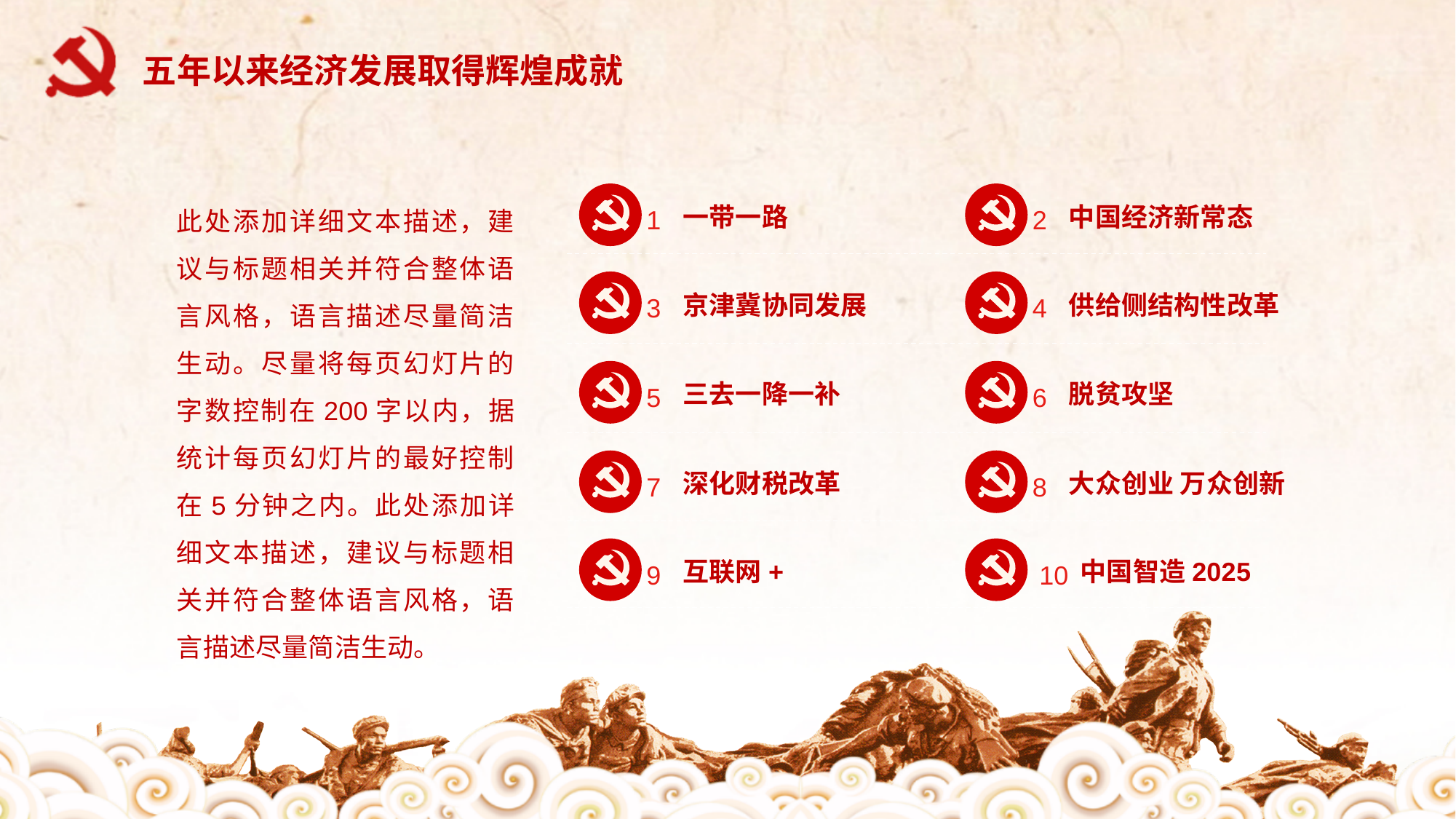

五年以来经济发展取得辉煌成就

一带一路
1
此处添加详细文本描述，建议与标题相关并符合整体语言风格，语言描述尽量简洁生动。尽量将每页幻灯片的字数控制在200字以内，据统计每页幻灯片的最好控制在5分钟之内。此处添加详细文本描述，建议与标题相关并符合整体语言风格，语言描述尽量简洁生动。

中国经济新常态
2

京津冀协同发展
3

供给侧结构性改革
4

三去一降一补
5

脱贫攻坚
6

深化财税改革
7

大众创业 万众创新
8

互联网+
9

中国智造2025
10